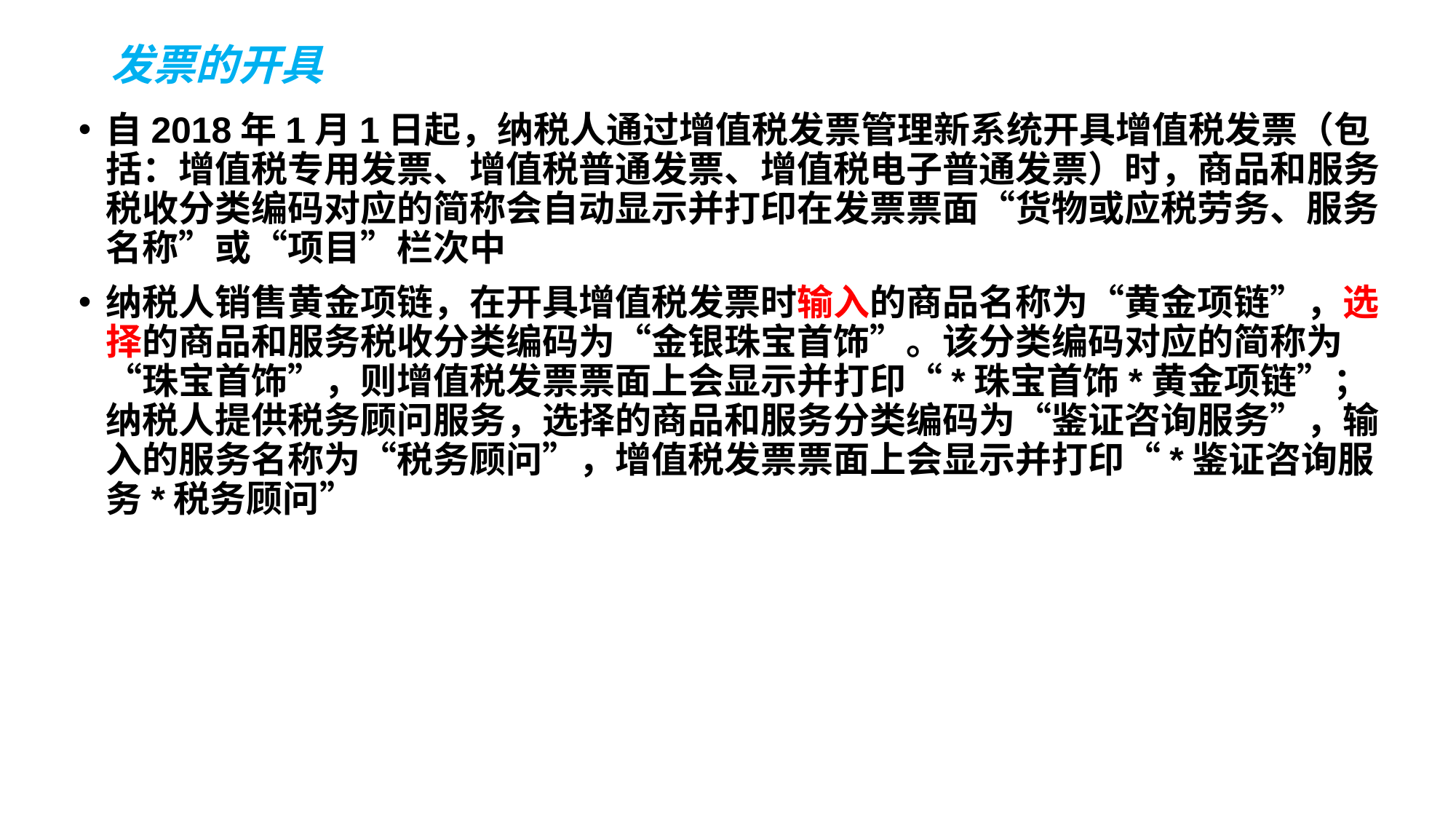

# 发票的开具
自2018年1月1日起，纳税人通过增值税发票管理新系统开具增值税发票（包括：增值税专用发票、增值税普通发票、增值税电子普通发票）时，商品和服务税收分类编码对应的简称会自动显示并打印在发票票面“货物或应税劳务、服务名称”或“项目”栏次中
纳税人销售黄金项链，在开具增值税发票时输入的商品名称为“黄金项链”，选择的商品和服务税收分类编码为“金银珠宝首饰”。该分类编码对应的简称为“珠宝首饰”，则增值税发票票面上会显示并打印“*珠宝首饰*黄金项链”；纳税人提供税务顾问服务，选择的商品和服务分类编码为“鉴证咨询服务”，输入的服务名称为“税务顾问”，增值税发票票面上会显示并打印“*鉴证咨询服务*税务顾问”